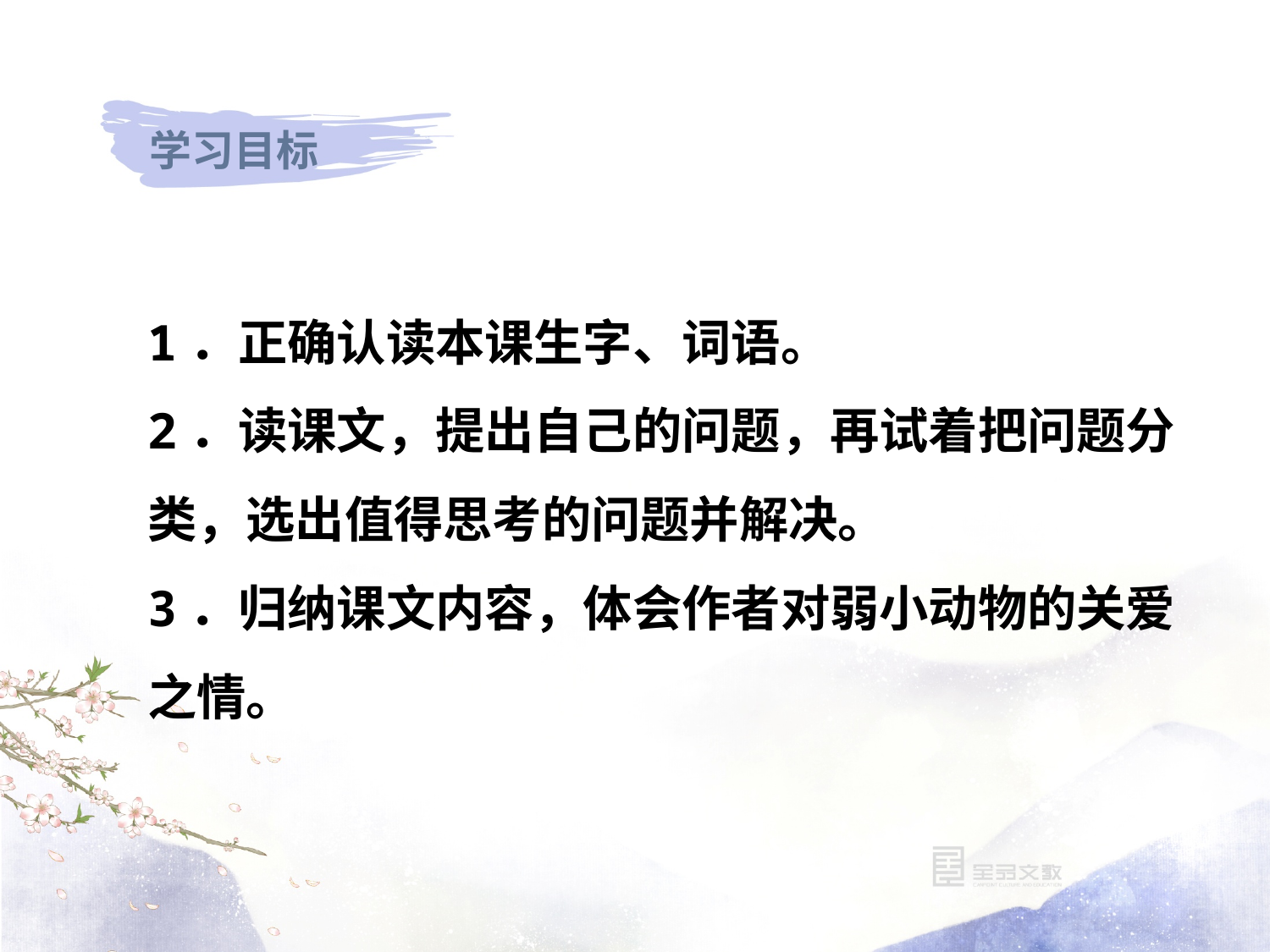

1．正确认读本课生字、词语。
2．读课文，提出自己的问题，再试着把问题分类，选出值得思考的问题并解决。
3．归纳课文内容，体会作者对弱小动物的关爱之情。